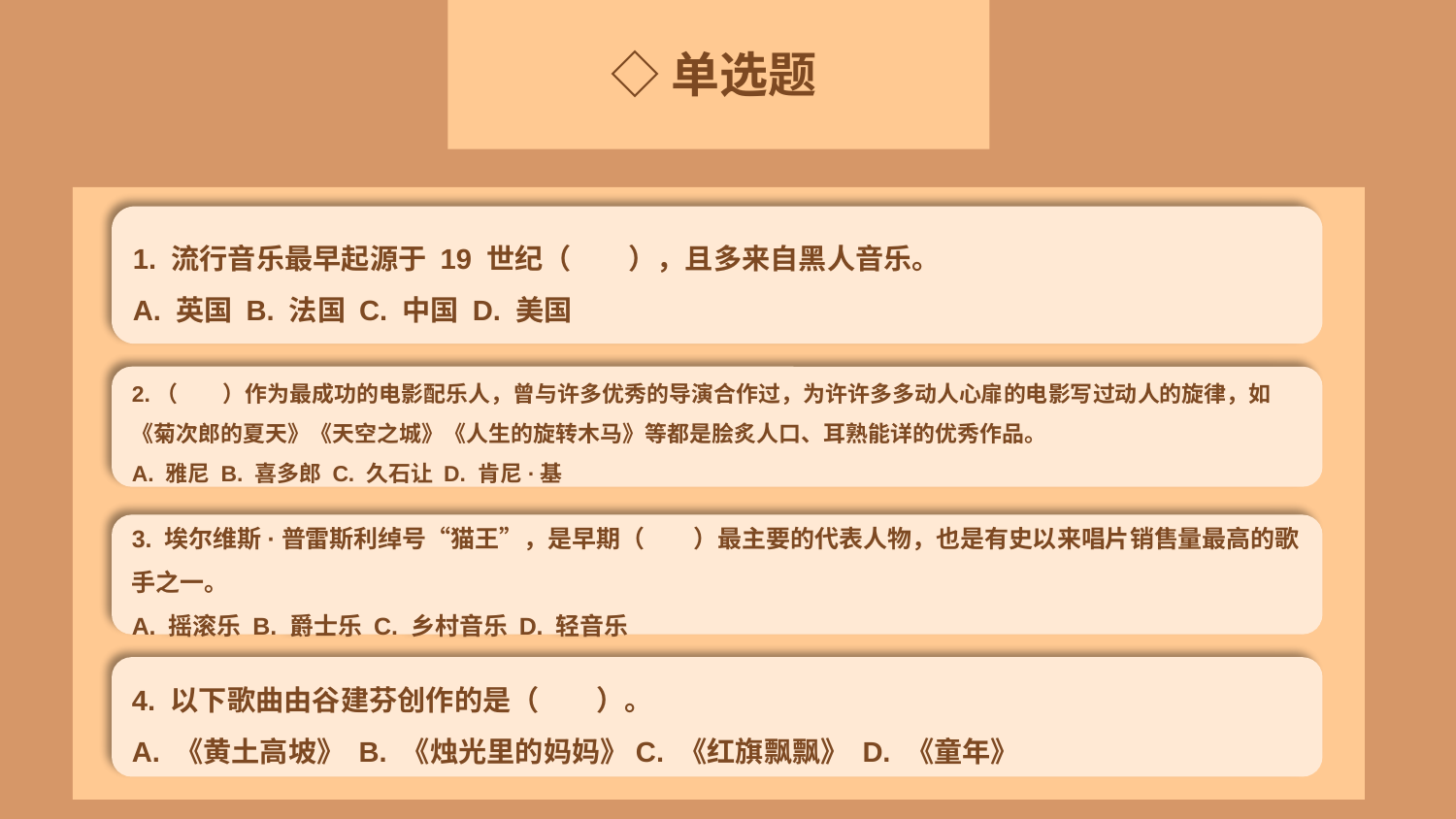

◇单选题

1. 流行音乐最早起源于 19 世纪（　　），且多来自黑人音乐。
A. 英国 B. 法国 C. 中国 D. 美国
2.（　　）作为最成功的电影配乐人，曾与许多优秀的导演合作过，为许许多多动人心扉的电影写过动人的旋律，如《菊次郎的夏天》《天空之城》《人生的旋转木马》等都是脍炙人口、耳熟能详的优秀作品。
A. 雅尼 B. 喜多郎 C. 久石让 D. 肯尼·基
3. 埃尔维斯·普雷斯利绰号“猫王”，是早期（　　）最主要的代表人物，也是有史以来唱片销售量最高的歌手之一。
A. 摇滚乐 B. 爵士乐 C. 乡村音乐 D. 轻音乐
4. 以下歌曲由谷建芬创作的是（　　）。
A. 《黄土高坡》 B. 《烛光里的妈妈》C. 《红旗飘飘》 D. 《童年》